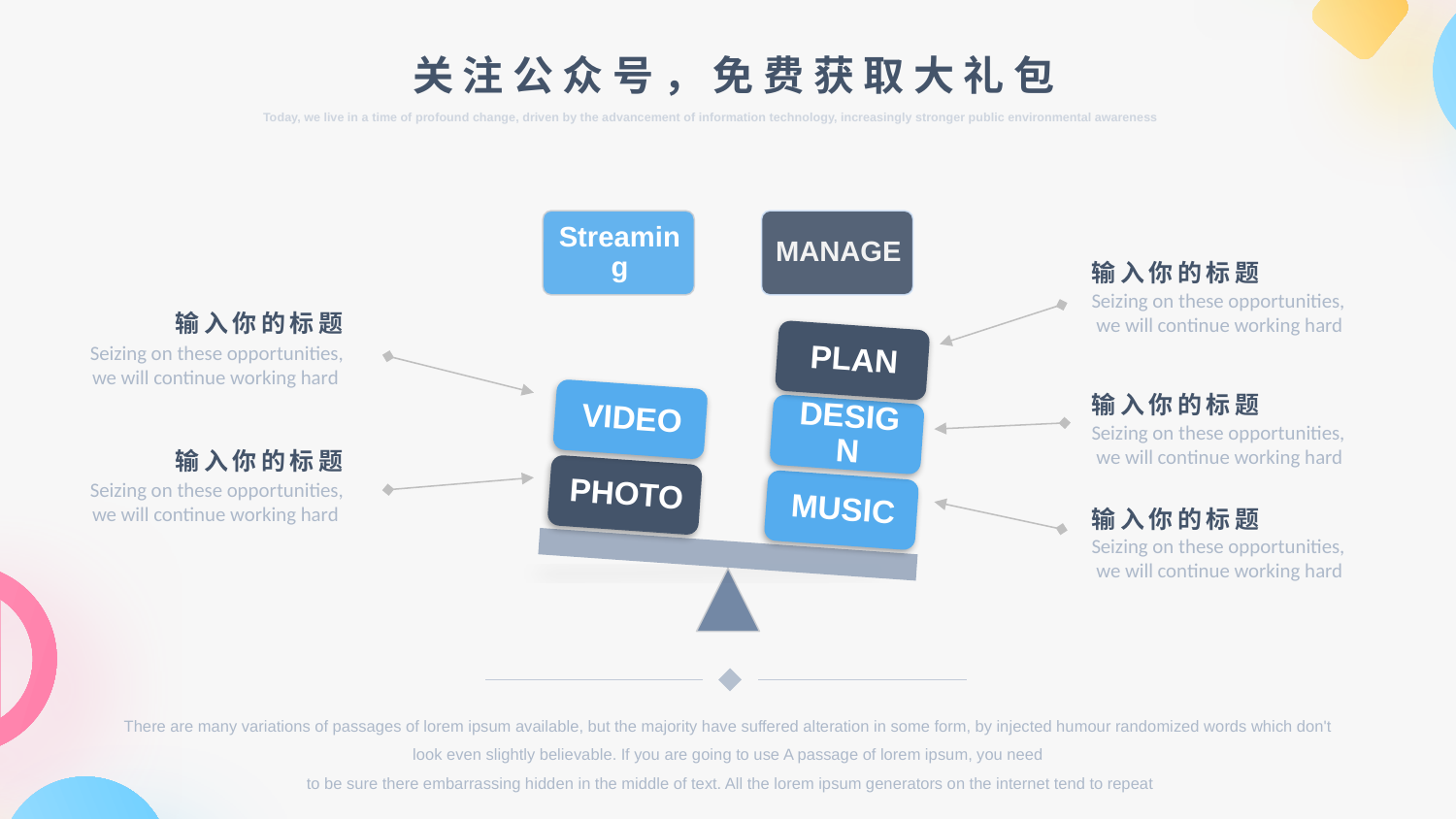

关注公众号，免费获取大礼包
Today, we live in a time of profound change, driven by the advancement of information technology, increasingly stronger public environmental awareness
Streaming
MANAGE
MUSIC
DESIGN
PLAN
PHOTO
VIDEO
输入你的标题
Seizing on these opportunities,
 we will continue working hard
输入你的标题
Seizing on these opportunities,
 we will continue working hard
输入你的标题
Seizing on these opportunities,
 we will continue working hard
输入你的标题
Seizing on these opportunities,
 we will continue working hard
输入你的标题
Seizing on these opportunities,
 we will continue working hard

There are many variations of passages of lorem ipsum available, but the majority have suffered alteration in some form, by injected humour randomized words which don't look even slightly believable. If you are going to use A passage of lorem ipsum, you need
 to be sure there embarrassing hidden in the middle of text. All the lorem ipsum generators on the internet tend to repeat